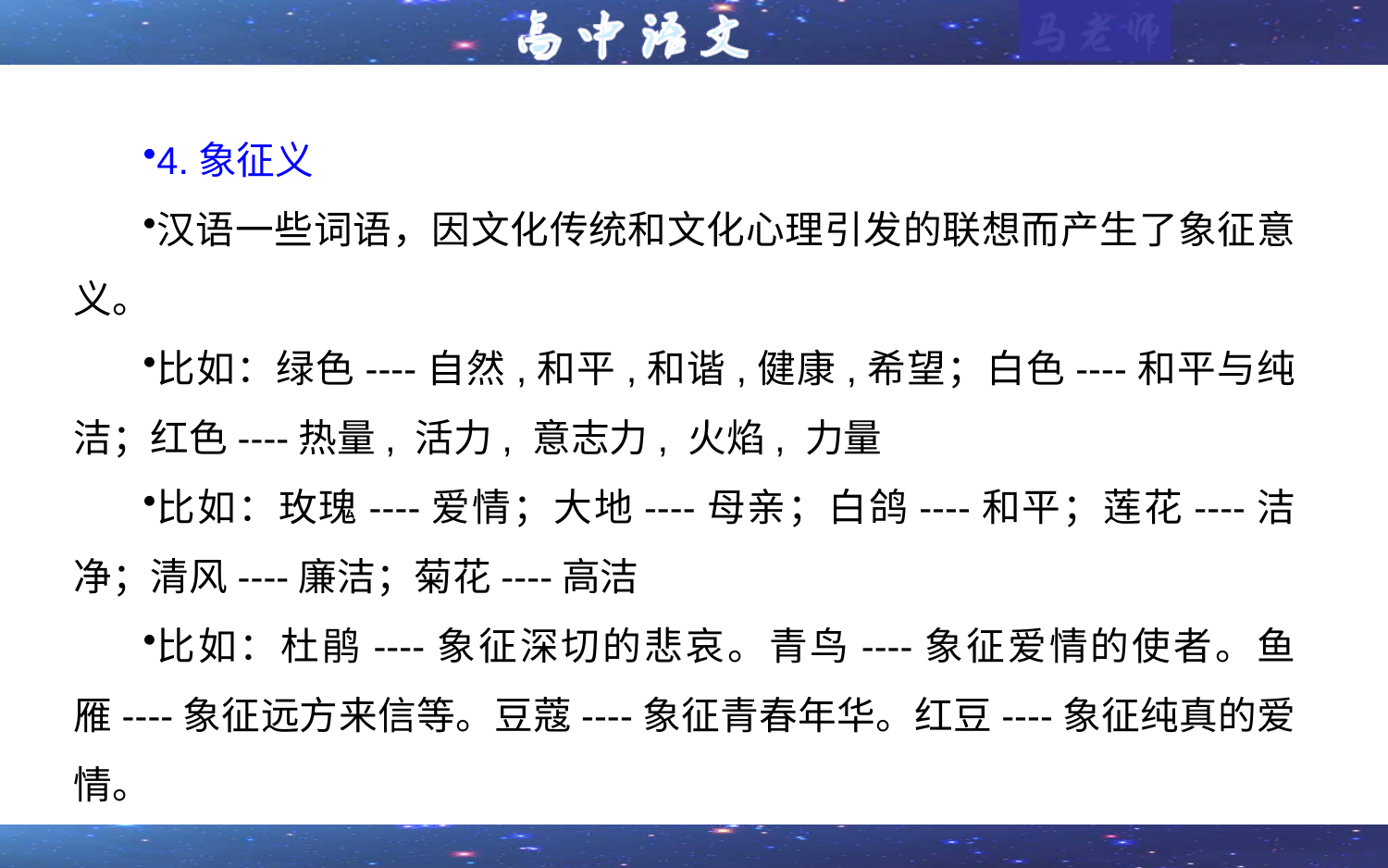

4.象征义
汉语一些词语，因文化传统和文化心理引发的联想而产生了象征意义。
比如：绿色----自然,和平,和谐,健康,希望；白色----和平与纯洁；红色----热量, 活力, 意志力, 火焰, 力量
比如：玫瑰----爱情；大地----母亲；白鸽----和平；莲花----洁净；清风----廉洁；菊花----高洁
比如：杜鹃----象征深切的悲哀。青鸟----象征爱情的使者。鱼雁----象征远方来信等。豆蔻----象征青春年华。红豆----象征纯真的爱情。